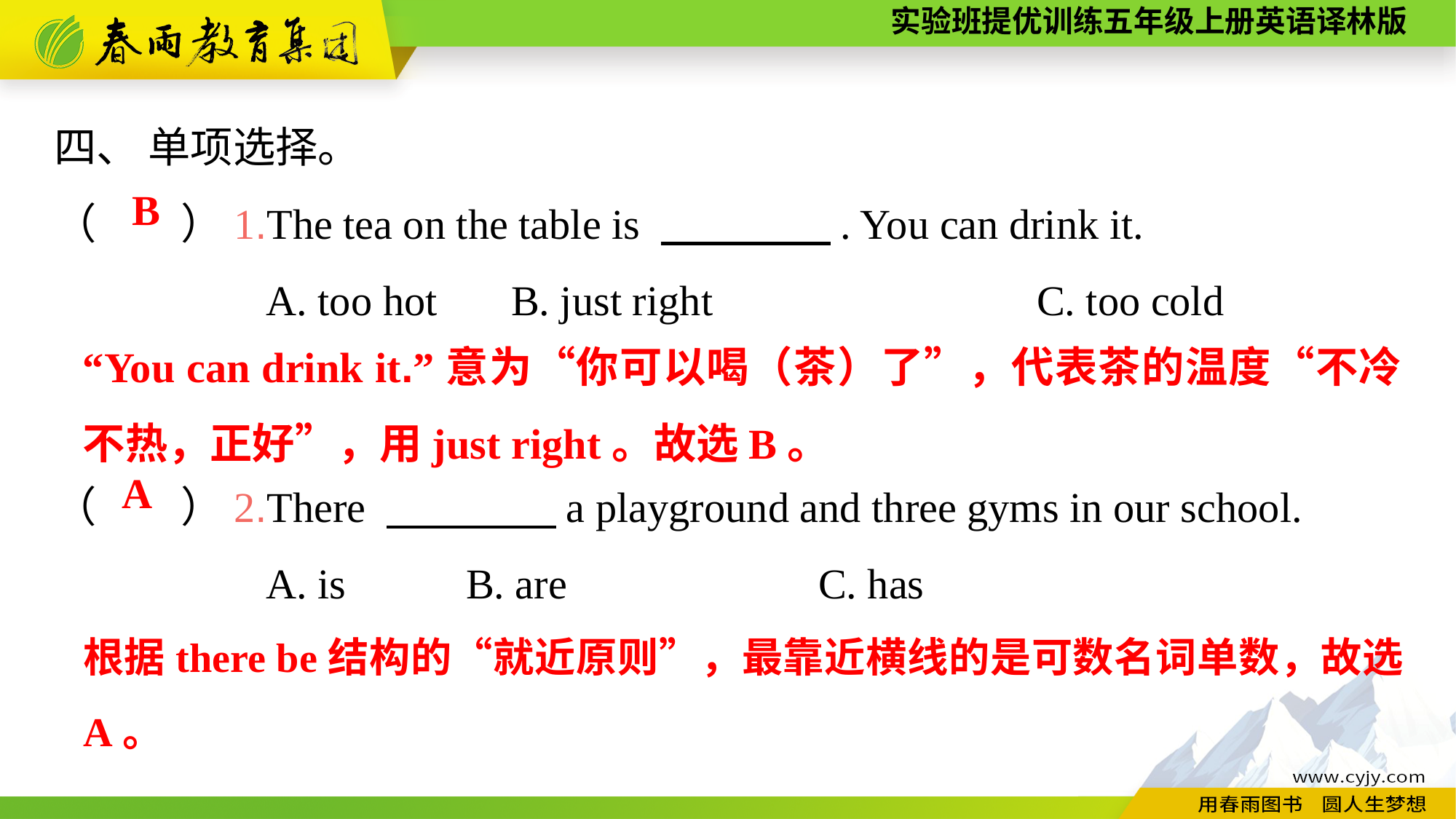

四、 单项选择。
（　　）1.The tea on the table is 　　　　. You can drink it.
A. too hot       B. just right			C. too cold

（　　）2.There 　　　　a playground and three gyms in our school.
A. is	        B. are			C. has
B
“You can drink it.”意为“你可以喝（茶）了”，代表茶的温度“不冷不热，正好”，用just right。故选B。
A
根据there be结构的“就近原则”，最靠近横线的是可数名词单数，故选A。